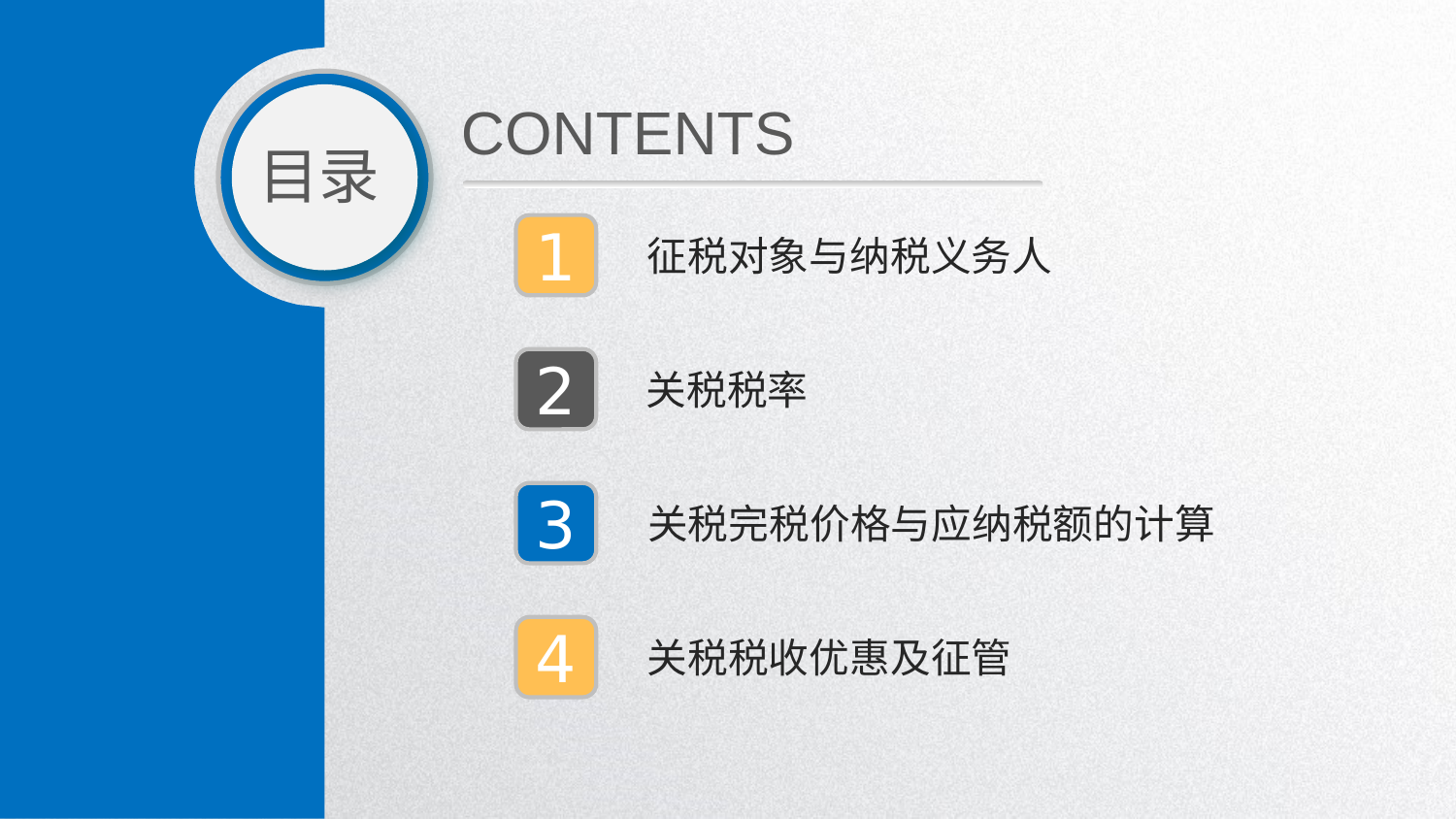

CONTENTS
目录

1
征税对象与纳税义务人
2
关税税率
3
关税完税价格与应纳税额的计算
4
关税税收优惠及征管